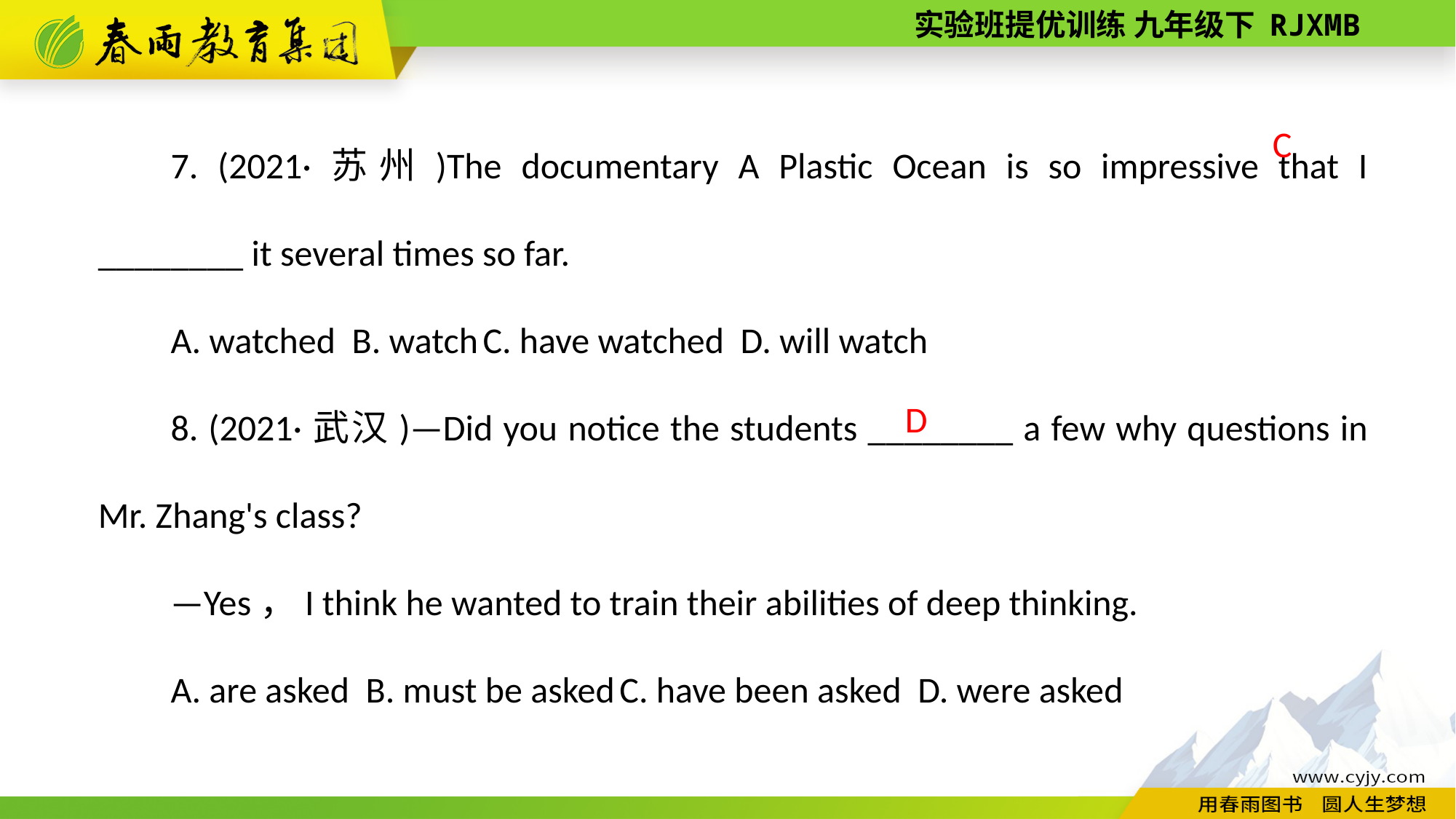

7. (2021·苏州)The documentary A Plastic Ocean is so impressive that I ________ it several times so far.
A. watched  B. watch C. have watched  D. will watch
8. (2021·武汉)—Did you notice the students ________ a few why questions in Mr. Zhang's class?
—Yes，I think he wanted to train their abilities of deep thinking.
A. are asked  B. must be asked C. have been asked  D. were asked
C
D